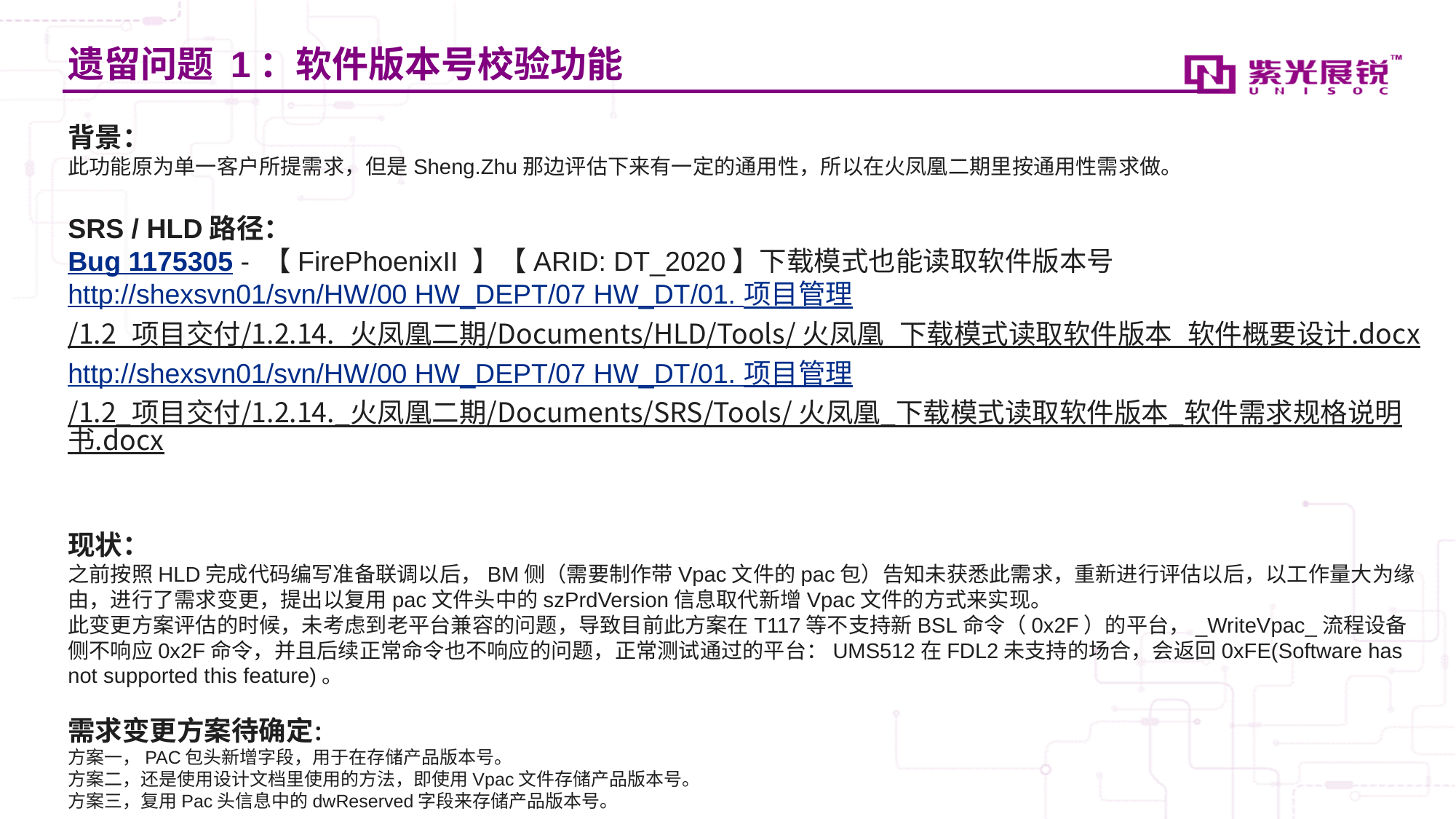

# 遗留问题 1：软件版本号校验功能
背景：
此功能原为单一客户所提需求，但是Sheng.Zhu那边评估下来有一定的通用性，所以在火凤凰二期里按通用性需求做。

SRS / HLD路径：
Bug 1175305 - 【FirePhoenixII 】【ARID: DT_2020】下载模式也能读取软件版本号
http://shexsvn01/svn/HW/00 HW_DEPT/07 HW_DT/01. 项目管理/1.2_项目交付/1.2.14._火凤凰二期/Documents/HLD/Tools/ 火凤凰_下载模式读取软件版本_软件概要设计.docx
http://shexsvn01/svn/HW/00 HW_DEPT/07 HW_DT/01. 项目管理/1.2_项目交付/1.2.14._火凤凰二期/Documents/SRS/Tools/ 火凤凰_下载模式读取软件版本_软件需求规格说明书.docx

现状：
之前按照HLD完成代码编写准备联调以后，BM侧（需要制作带Vpac文件的pac包）告知未获悉此需求，重新进行评估以后，以工作量大为缘由，进行了需求变更，提出以复用pac文件头中的szPrdVersion信息取代新增Vpac文件的方式来实现。
此变更方案评估的时候，未考虑到老平台兼容的问题，导致目前此方案在T117等不支持新BSL命令（0x2F）的平台，_WriteVpac_流程设备侧不响应0x2F命令，并且后续正常命令也不响应的问题，正常测试通过的平台：UMS512在FDL2未支持的场合，会返回0xFE(Software has not supported this feature)。

需求变更方案待确定：
方案一，PAC包头新增字段，用于在存储产品版本号。
方案二，还是使用设计文档里使用的方法，即使用Vpac文件存储产品版本号。
方案三，复用Pac头信息中的dwReserved字段来存储产品版本号。